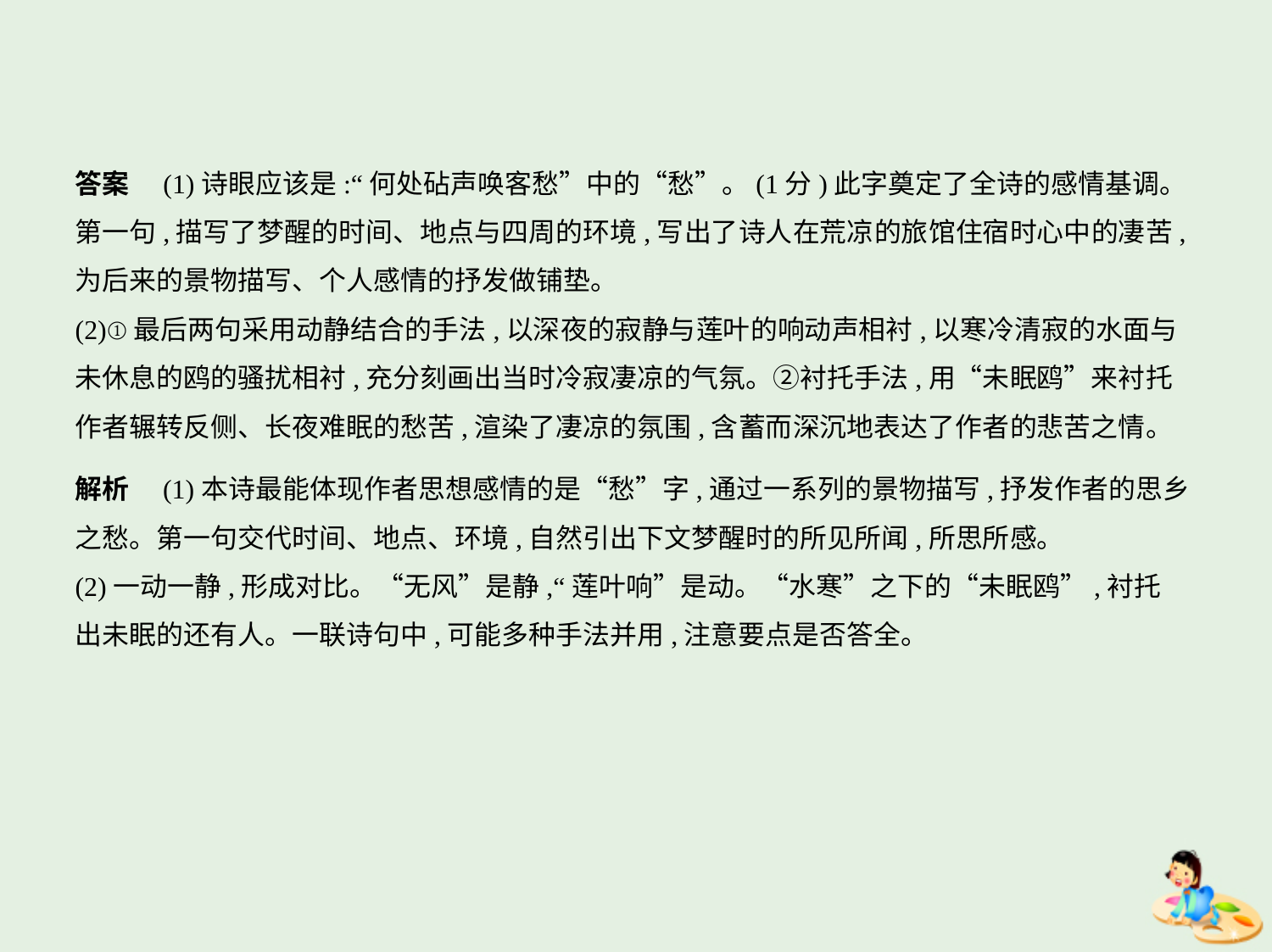

答案　(1)诗眼应该是:“何处砧声唤客愁”中的“愁”。(1分)此字奠定了全诗的感情基调。
第一句,描写了梦醒的时间、地点与四周的环境,写出了诗人在荒凉的旅馆住宿时心中的凄苦,
为后来的景物描写、个人感情的抒发做铺垫。
(2)①最后两句采用动静结合的手法,以深夜的寂静与莲叶的响动声相衬,以寒冷清寂的水面与
未休息的鸥的骚扰相衬,充分刻画出当时冷寂凄凉的气氛。②衬托手法,用“未眠鸥”来衬托
作者辗转反侧、长夜难眠的愁苦,渲染了凄凉的氛围,含蓄而深沉地表达了作者的悲苦之情。
解析　(1)本诗最能体现作者思想感情的是“愁”字,通过一系列的景物描写,抒发作者的思乡
之愁。第一句交代时间、地点、环境,自然引出下文梦醒时的所见所闻,所思所感。
(2)一动一静,形成对比。“无风”是静,“莲叶响”是动。“水寒”之下的“未眠鸥”,衬托
出未眠的还有人。一联诗句中,可能多种手法并用,注意要点是否答全。